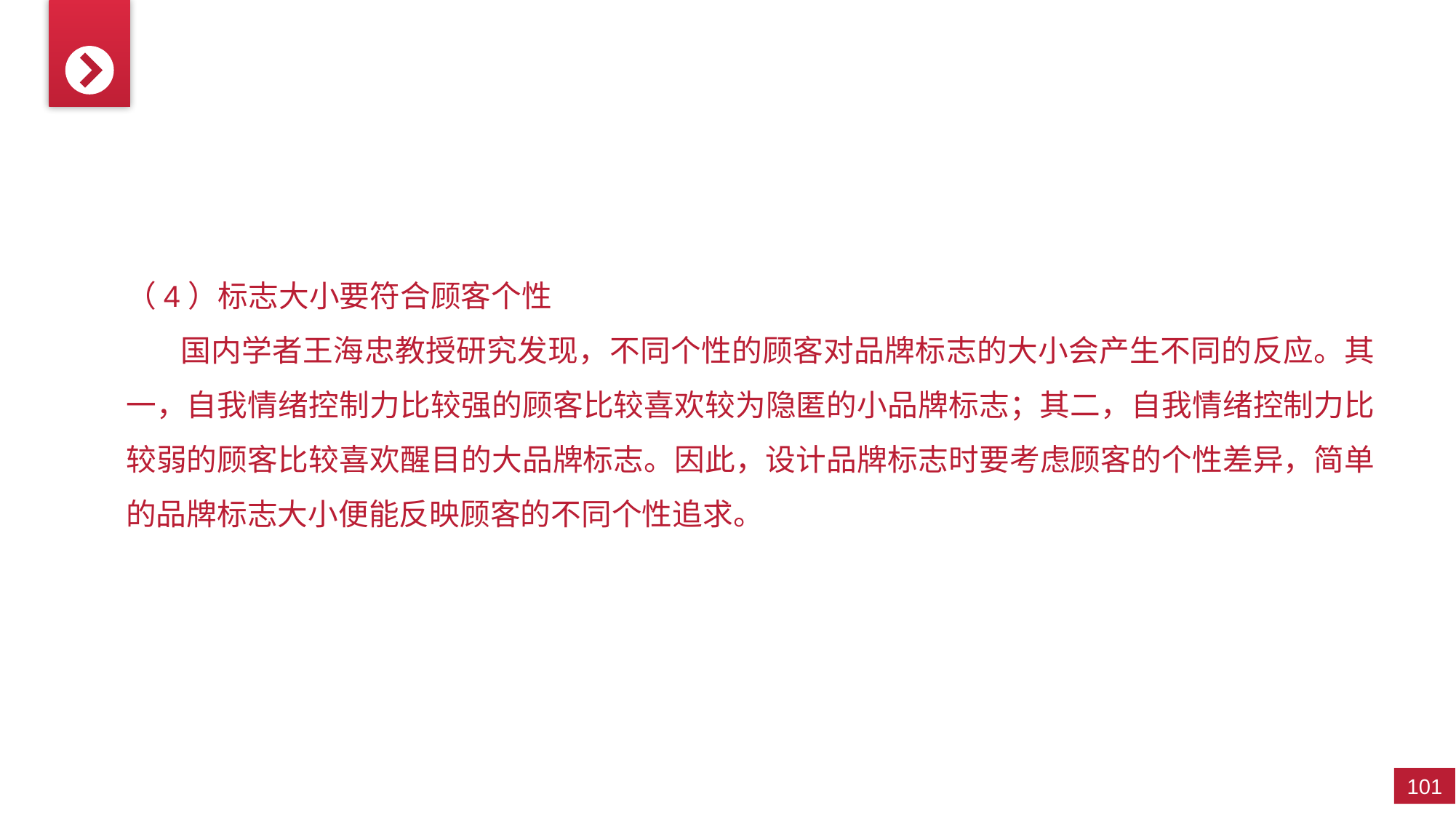

（4）标志大小要符合顾客个性国内学者王海忠教授研究发现，不同个性的顾客对品牌标志的大小会产生不同的反应。其一，自我情绪控制力比较强的顾客比较喜欢较为隐匿的小品牌标志；其二，自我情绪控制力比较弱的顾客比较喜欢醒目的大品牌标志。因此，设计品牌标志时要考虑顾客的个性差异，简单的品牌标志大小便能反映顾客的不同个性追求。